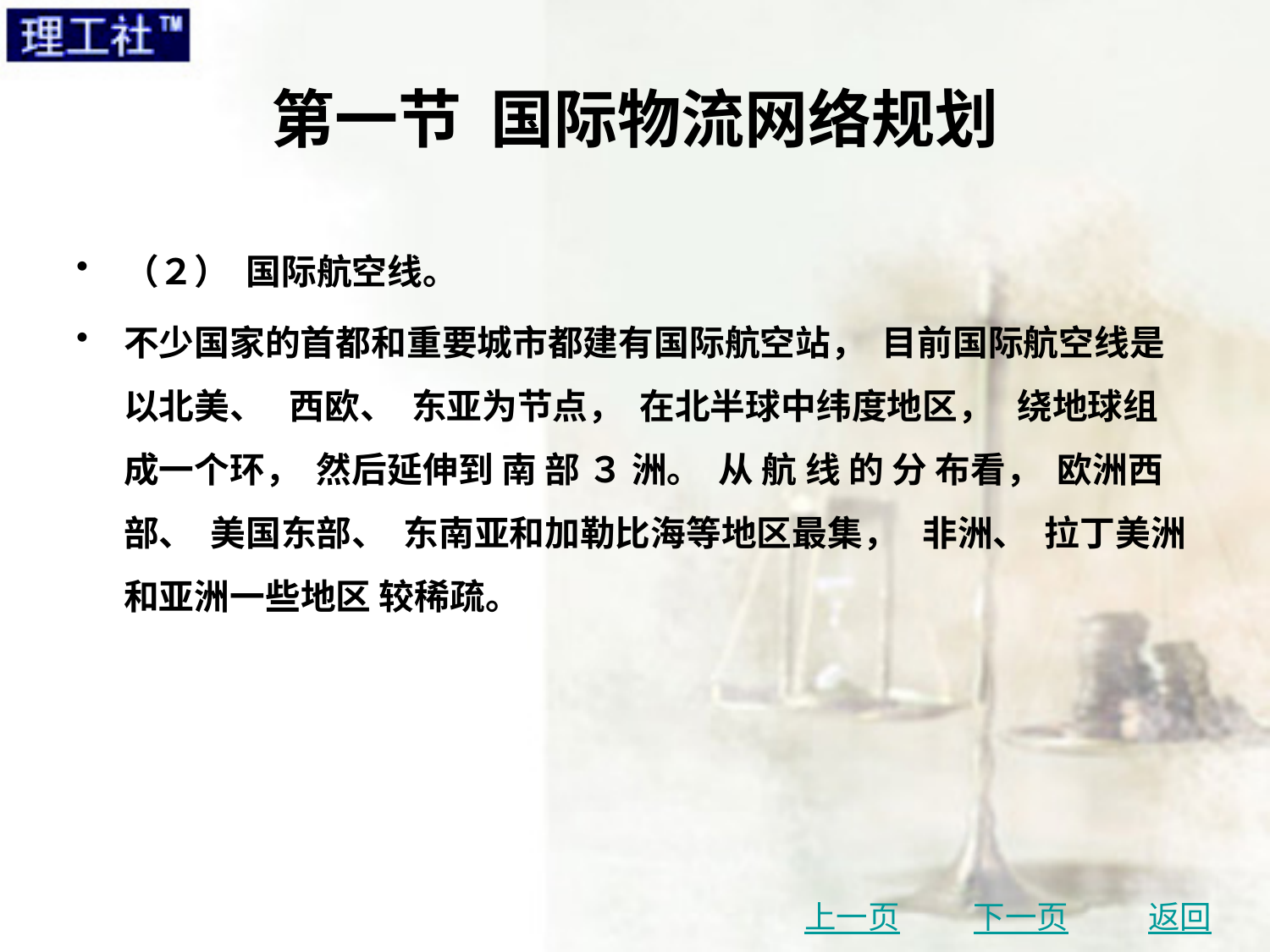

# 第一节  国际物流网络规划
（２）  国际航空线。
不少国家的首都和重要城市都建有国际航空站，  目前国际航空线是以北美、   西欧、  东亚为节点，  在北半球中纬度地区，   绕地球组成一个环，  然后延伸到 南 部 ３ 洲。  从 航 线 的 分 布看，  欧洲西部、  美国东部、  东南亚和加勒比海等地区最集，   非洲、  拉丁美洲和亚洲一些地区 较稀疏。
上一页
下一页
返回